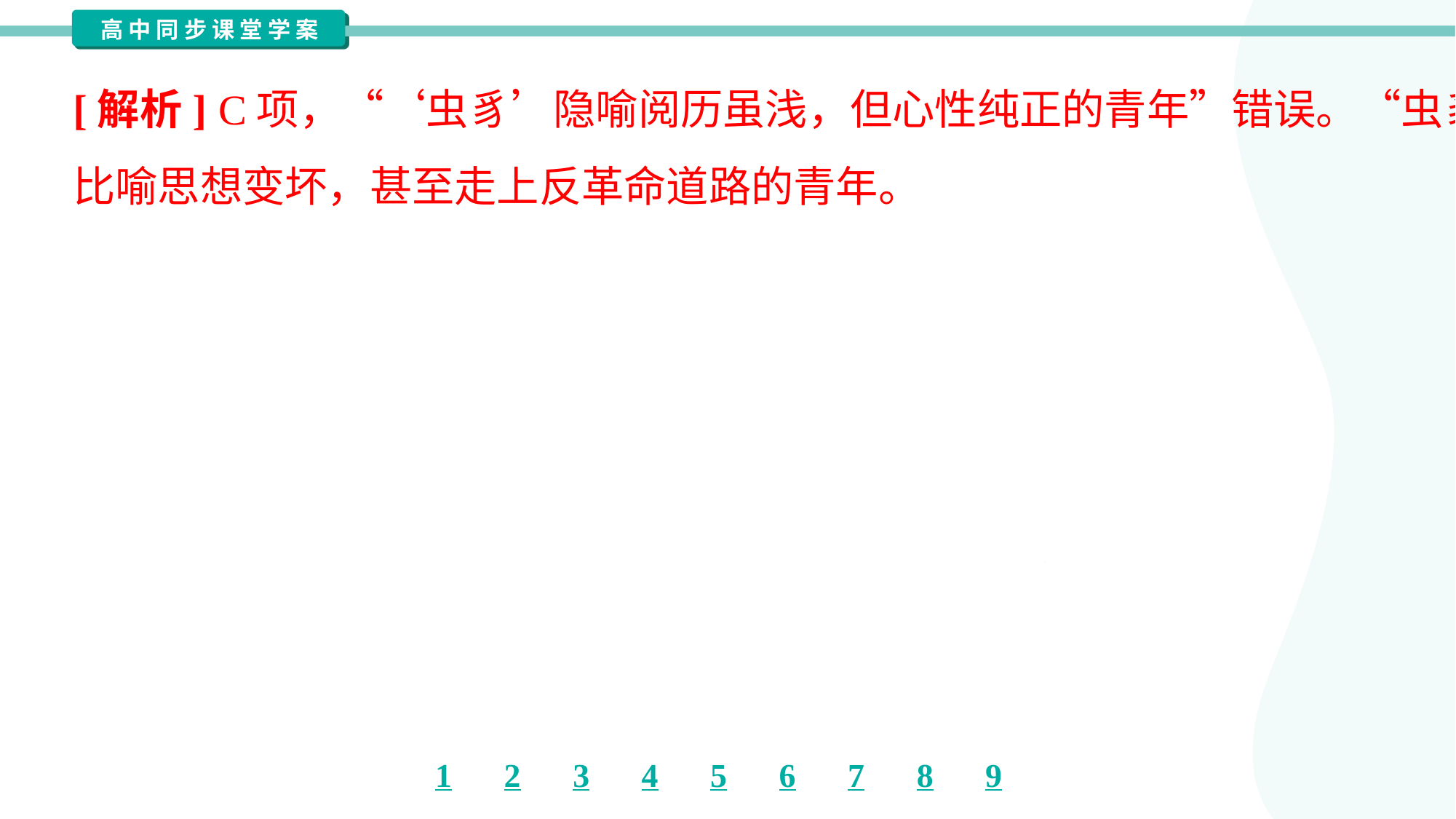

[解析] C项，“‘虫豸’隐喻阅历虽浅，但心性纯正的青年”错误。“虫豸”
比喻思想变坏，甚至走上反革命道路的青年。